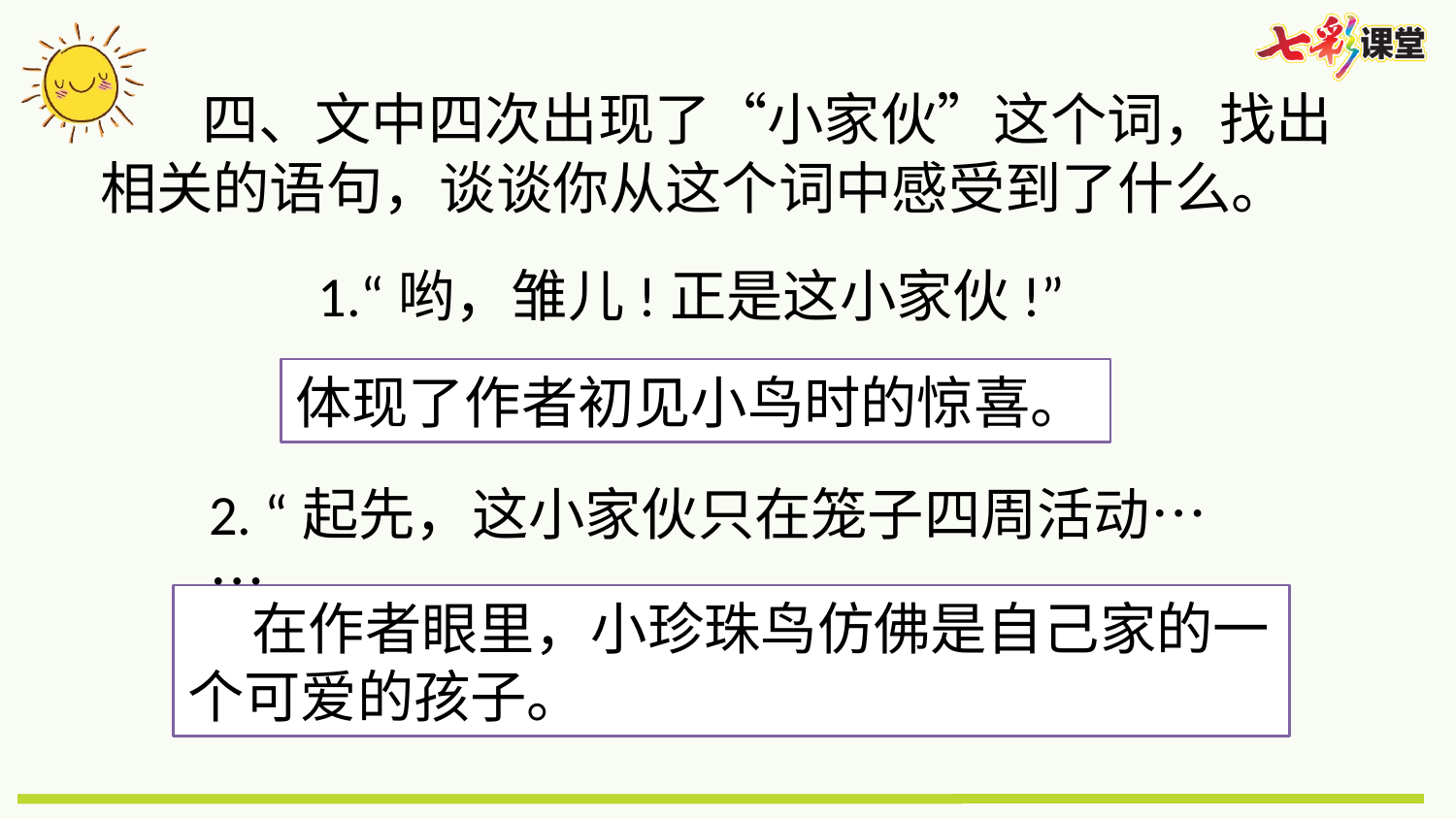

四、文中四次出现了“小家伙”这个词，找出相关的语句，谈谈你从这个词中感受到了什么。
1.“哟，雏儿!正是这小家伙!”
体现了作者初见小鸟时的惊喜。
2. “起先，这小家伙只在笼子四周活动……
    在作者眼里，小珍珠鸟仿佛是自己家的一个可爱的孩子。